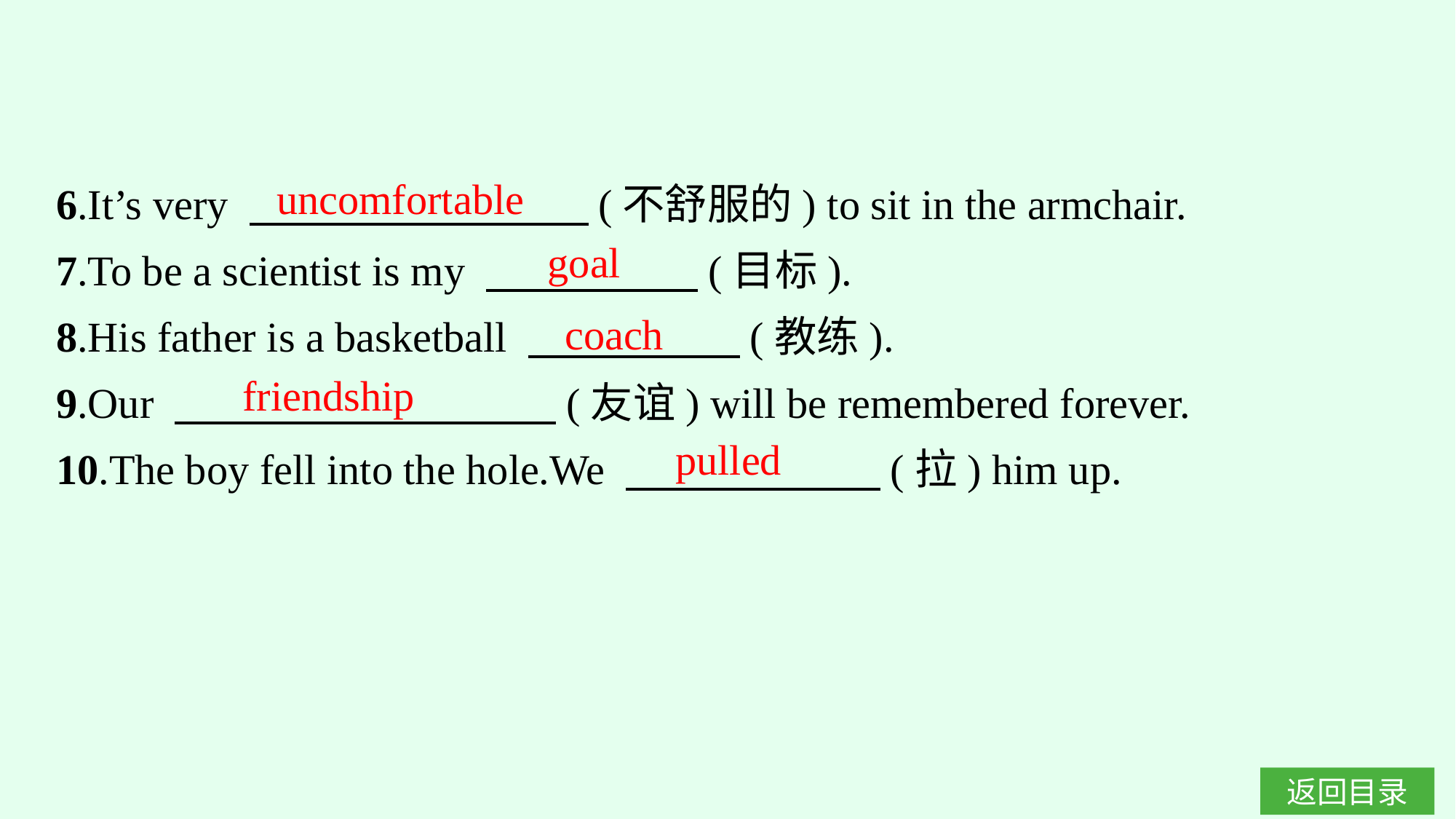

6.It’s very 　　　　　　　　(不舒服的) to sit in the armchair.
7.To be a scientist is my 　　　　　(目标).
8.His father is a basketball 　　　　　(教练).
9.Our 　　　　　　　　　(友谊) will be remembered forever.
10.The boy fell into the hole.We 　　　　　　(拉) him up.
uncomfortable
goal
coach
friendship
pulled